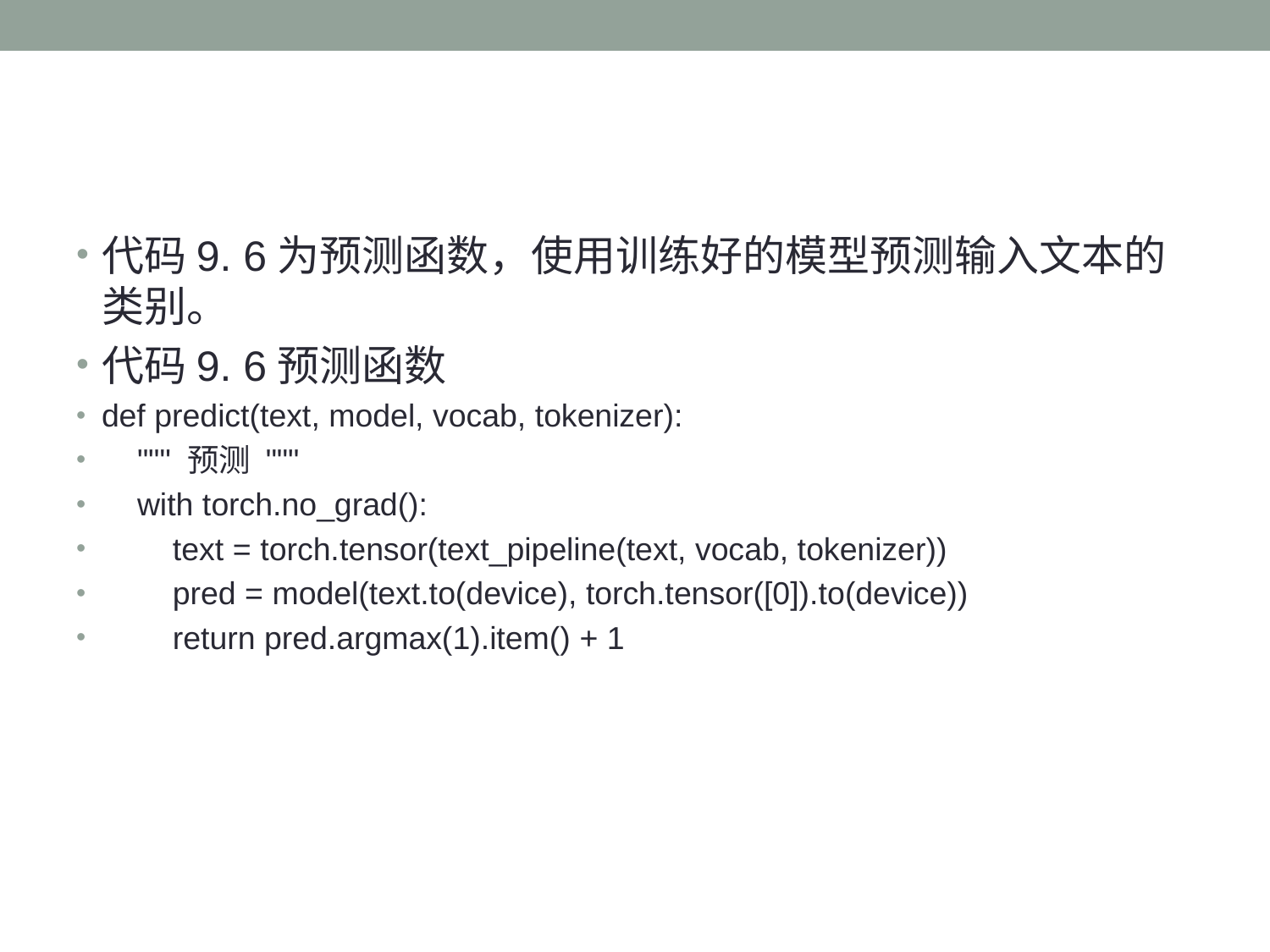

#
代码9. 6为预测函数，使用训练好的模型预测输入文本的类别。
代码9. 6预测函数
def predict(text, model, vocab, tokenizer):
    """ 预测 """
    with torch.no_grad():
        text = torch.tensor(text_pipeline(text, vocab, tokenizer))
        pred = model(text.to(device), torch.tensor([0]).to(device))
        return pred.argmax(1).item() + 1